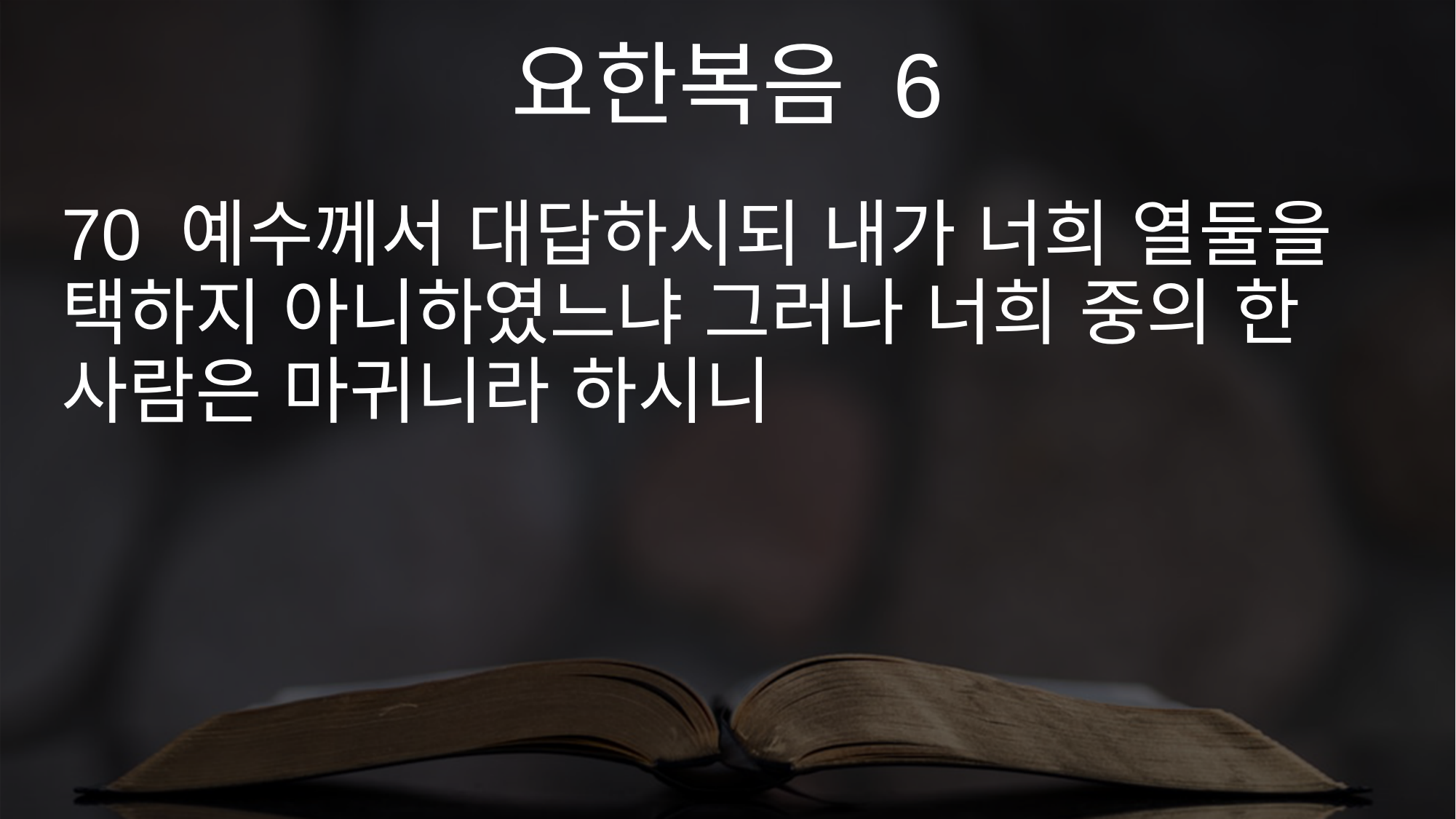

요한복음 6
70 예수께서 대답하시되 내가 너희 열둘을 택하지 아니하였느냐 그러나 너희 중의 한 사람은 마귀니라 하시니